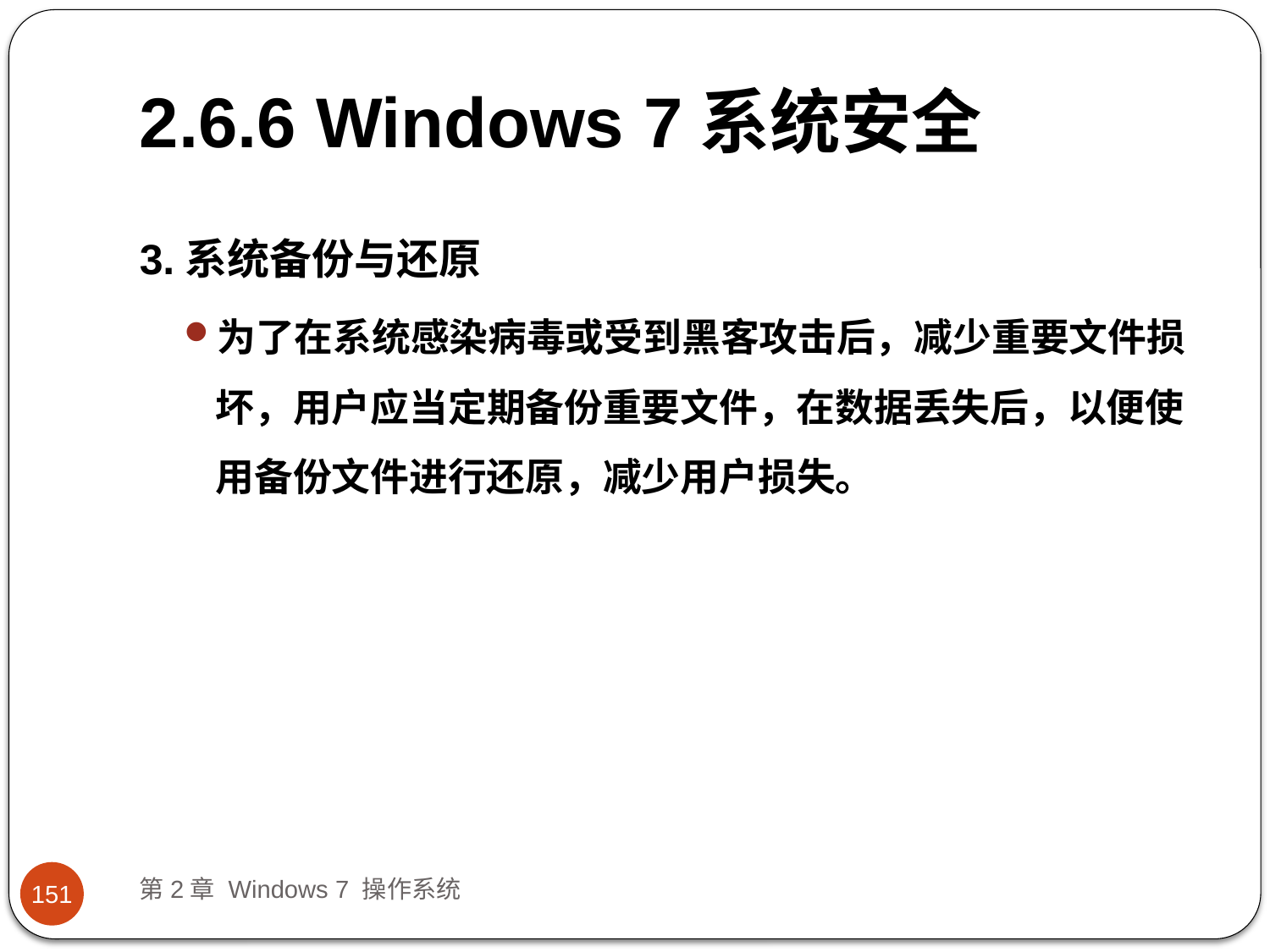

# 2.6.6 Windows 7系统安全
3.系统备份与还原
为了在系统感染病毒或受到黑客攻击后，减少重要文件损坏，用户应当定期备份重要文件，在数据丢失后，以便使用备份文件进行还原，减少用户损失。

第2章 Windows 7 操作系统
151